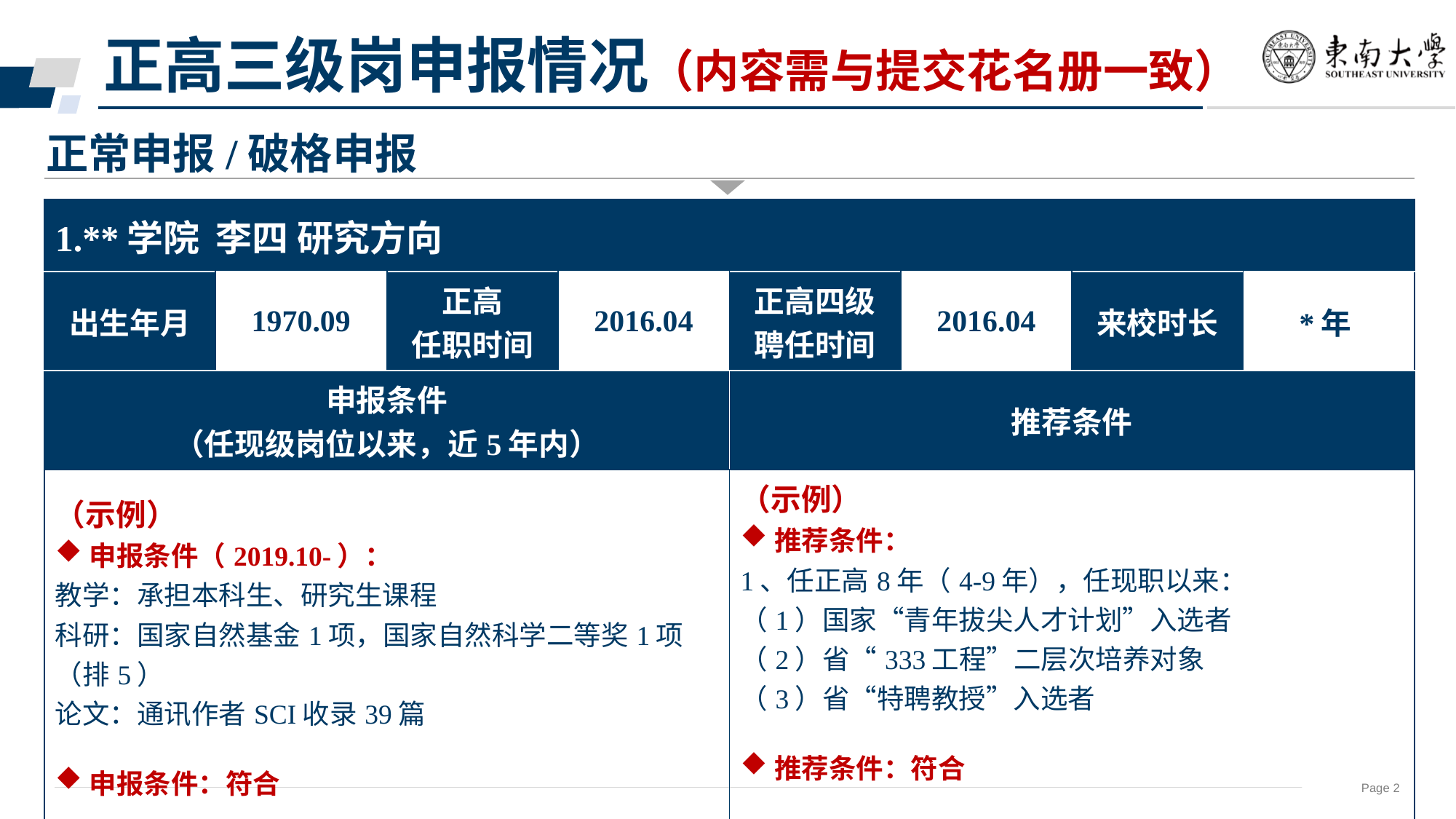

正高三级岗申报情况（内容需与提交花名册一致）
正常申报/破格申报

| 1.\*\*学院 李四 研究方向 |  |  |  |  |  |  |  |
| --- | --- | --- | --- | --- | --- | --- | --- |
| 出生年月 | 1970.09 | 正高 任职时间 | 2016.04 | 正高四级 聘任时间 | 2016.04 | 来校时长 | \*年 |
| 申报条件 （任现级岗位以来，近5年内） |  |  |  | 推荐条件 |  |  |  |
| （示例） 申报条件（2019.10-）： 教学：承担本科生、研究生课程 科研：国家自然基金1项，国家自然科学二等奖1项（排5） 论文：通讯作者SCI收录39篇 申报条件：符合 |  |  |  | （示例） 推荐条件： 1、任正高8年（4-9年），任现职以来： （1）国家“青年拔尖人才计划”入选者 （2）省“333工程”二层次培养对象 （3）省“特聘教授”入选者 推荐条件：符合 |  |  |  |